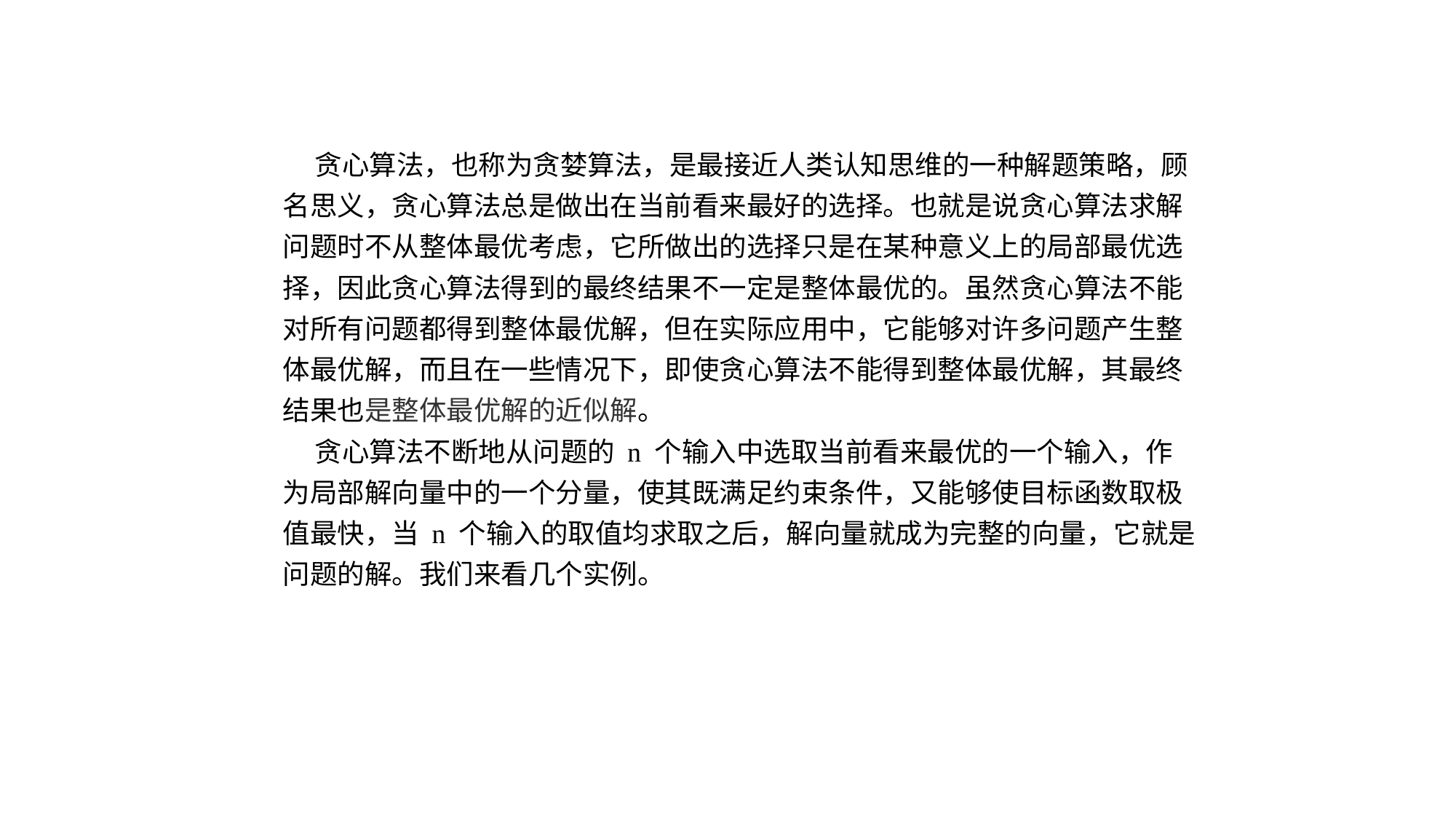

贪心算法，也称为贪婪算法，是最接近人类认知思维的一种解题策略，顾名思义，贪心算法总是做出在当前看来最好的选择。也就是说贪心算法求解问题时不从整体最优考虑，它所做出的选择只是在某种意义上的局部最优选择，因此贪心算法得到的最终结果不一定是整体最优的。虽然贪心算法不能对所有问题都得到整体最优解，但在实际应用中，它能够对许多问题产生整体最优解，而且在一些情况下，即使贪心算法不能得到整体最优解，其最终结果也是整体最优解的近似解。
贪心算法不断地从问题的 n 个输入中选取当前看来最优的一个输入，作为局部解向量中的一个分量，使其既满足约束条件，又能够使目标函数取极值最快，当 n 个输入的取值均求取之后，解向量就成为完整的向量，它就是问题的解。我们来看几个实例。